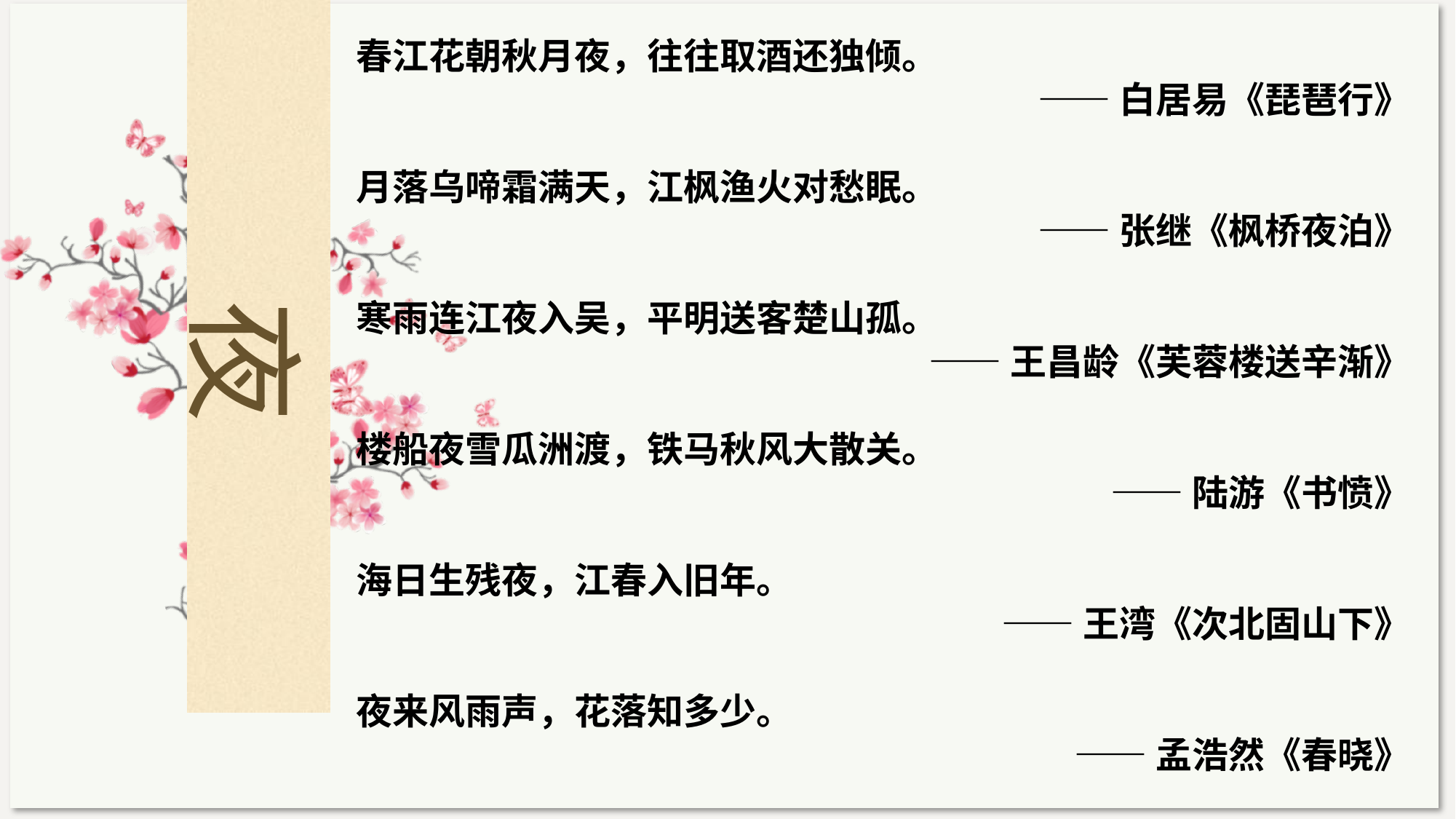

春江花朝秋月夜，往往取酒还独倾。
——白居易《琵琶行》

月落乌啼霜满天，江枫渔火对愁眠。
——张继《枫桥夜泊》

寒雨连江夜入吴，平明送客楚山孤。
——王昌龄《芙蓉楼送辛渐》

楼船夜雪瓜洲渡，铁马秋风大散关。
 ——陆游《书愤》

海日生残夜，江春入旧年。
——王湾《次北固山下》

夜来风雨声，花落知多少。
——孟浩然《春晓》

夜